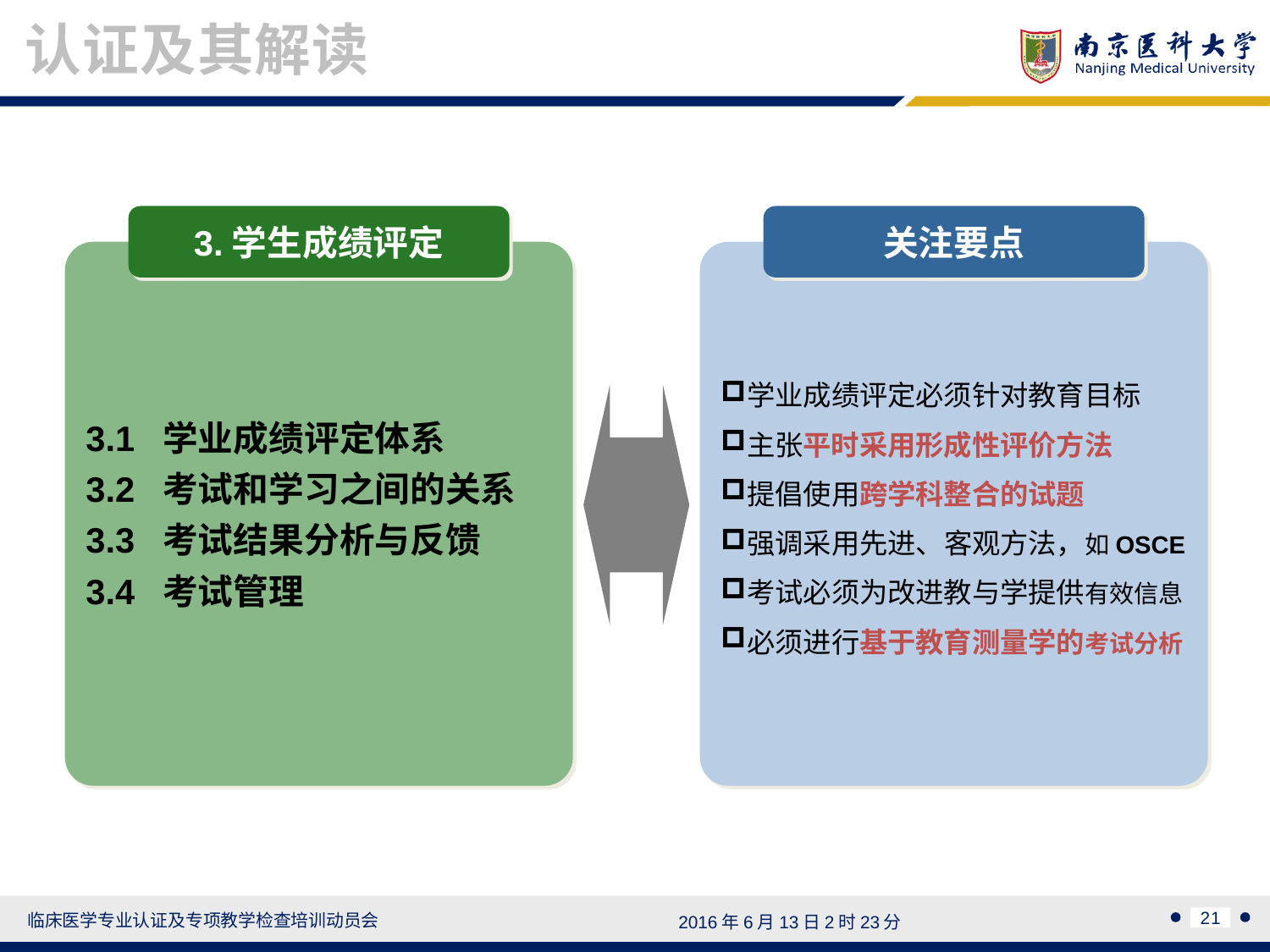

认证及其解读
3.学生成绩评定
3.1  学业成绩评定体系
3.2  考试和学习之间的关系
3.3  考试结果分析与反馈
3.4  考试管理
关注要点
学业成绩评定必须针对教育目标
主张平时采用形成性评价方法
提倡使用跨学科整合的试题
强调采用先进、客观方法，如OSCE
考试必须为改进教与学提供有效信息
必须进行基于教育测量学的考试分析